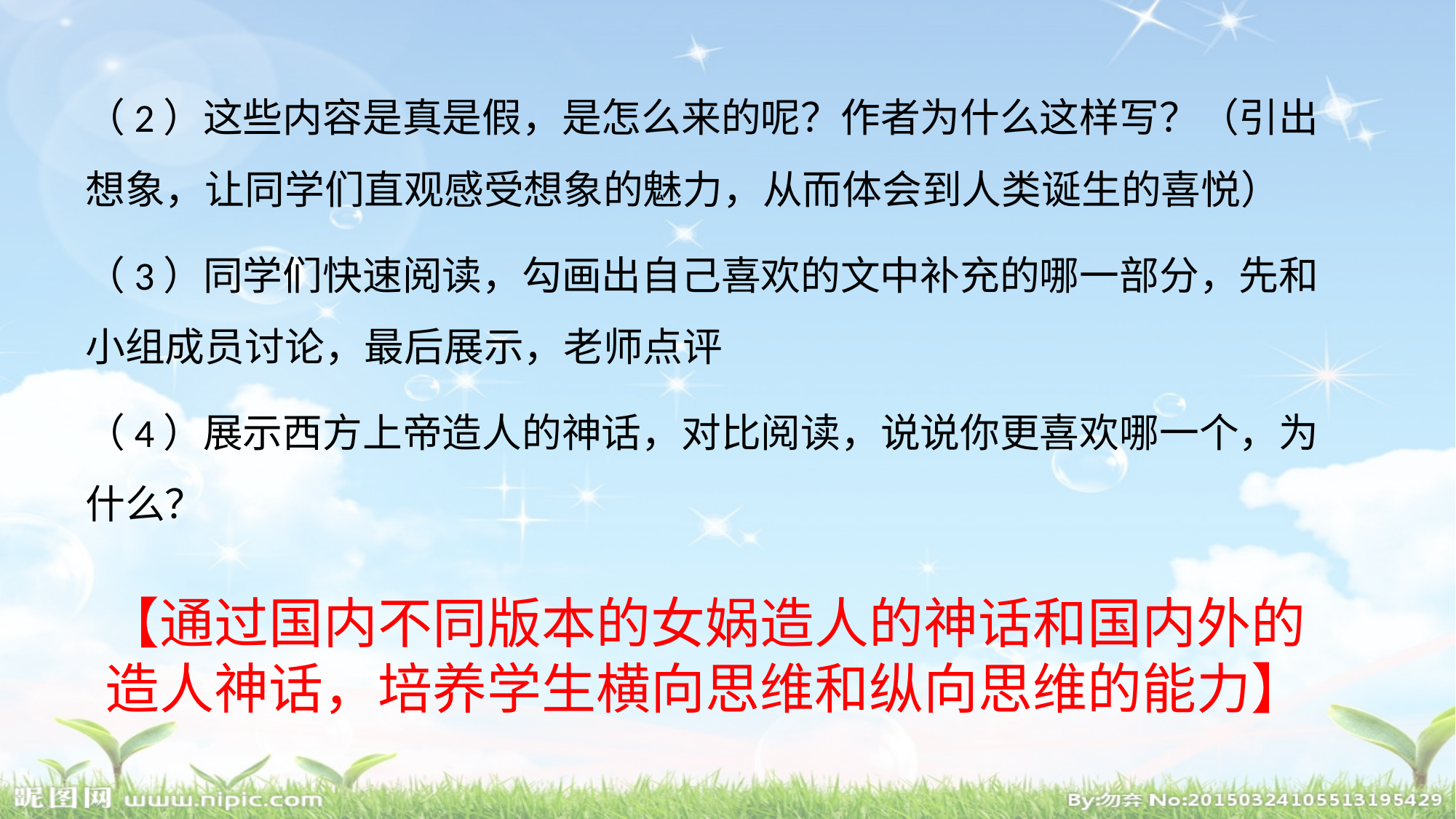

（2）这些内容是真是假，是怎么来的呢？作者为什么这样写？（引出想象，让同学们直观感受想象的魅力，从而体会到人类诞生的喜悦）
（3）同学们快速阅读，勾画出自己喜欢的文中补充的哪一部分，先和小组成员讨论，最后展示，老师点评
（4）展示西方上帝造人的神话，对比阅读，说说你更喜欢哪一个，为什么？
【通过国内不同版本的女娲造人的神话和国内外的造人神话，培养学生横向思维和纵向思维的能力】